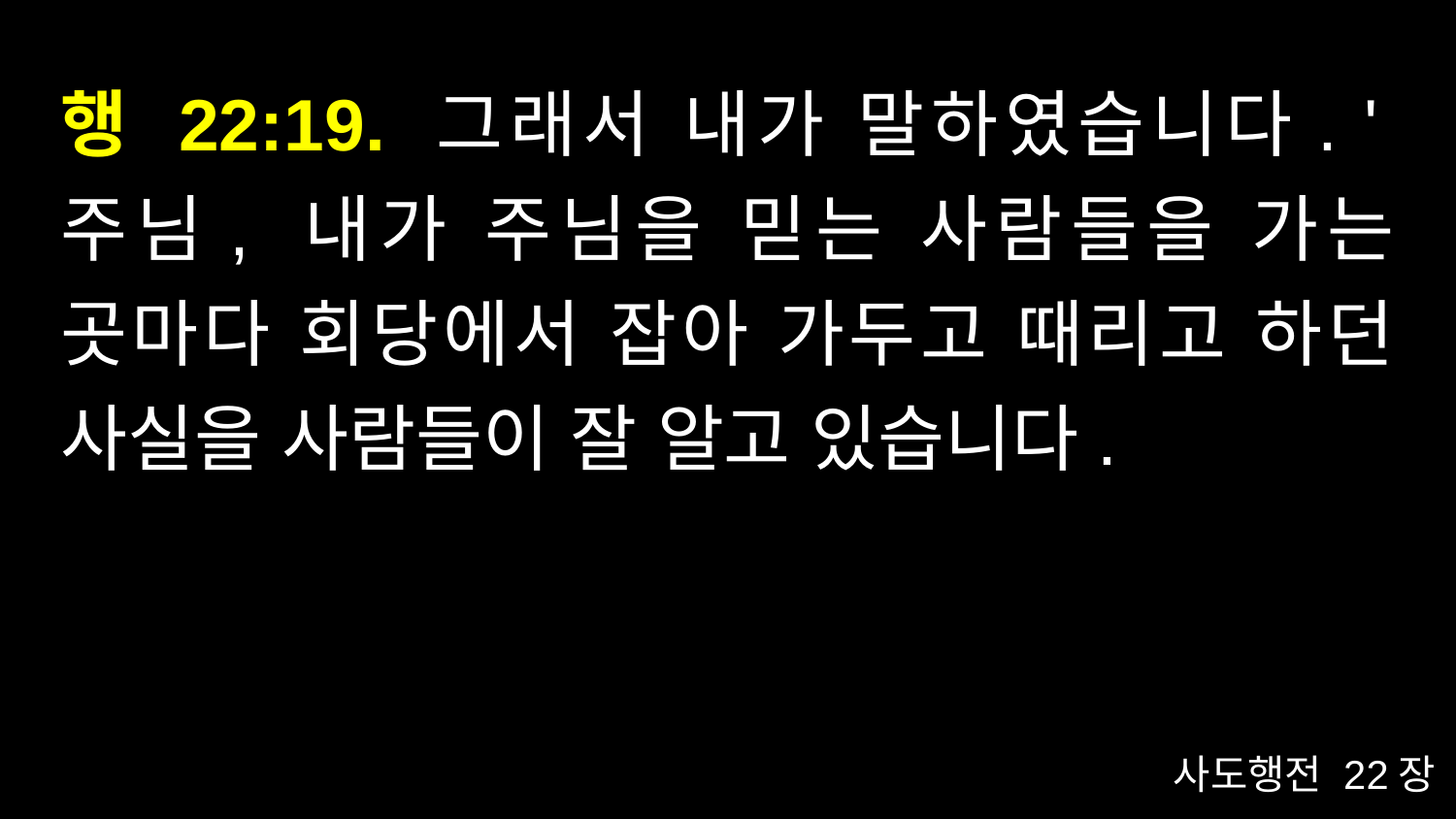

# 행 22:19. 그래서 내가 말하였습니다. '주님, 내가 주님을 믿는 사람들을 가는 곳마다 회당에서 잡아 가두고 때리고 하던 사실을 사람들이 잘 알고 있습니다.
사도행전 22장